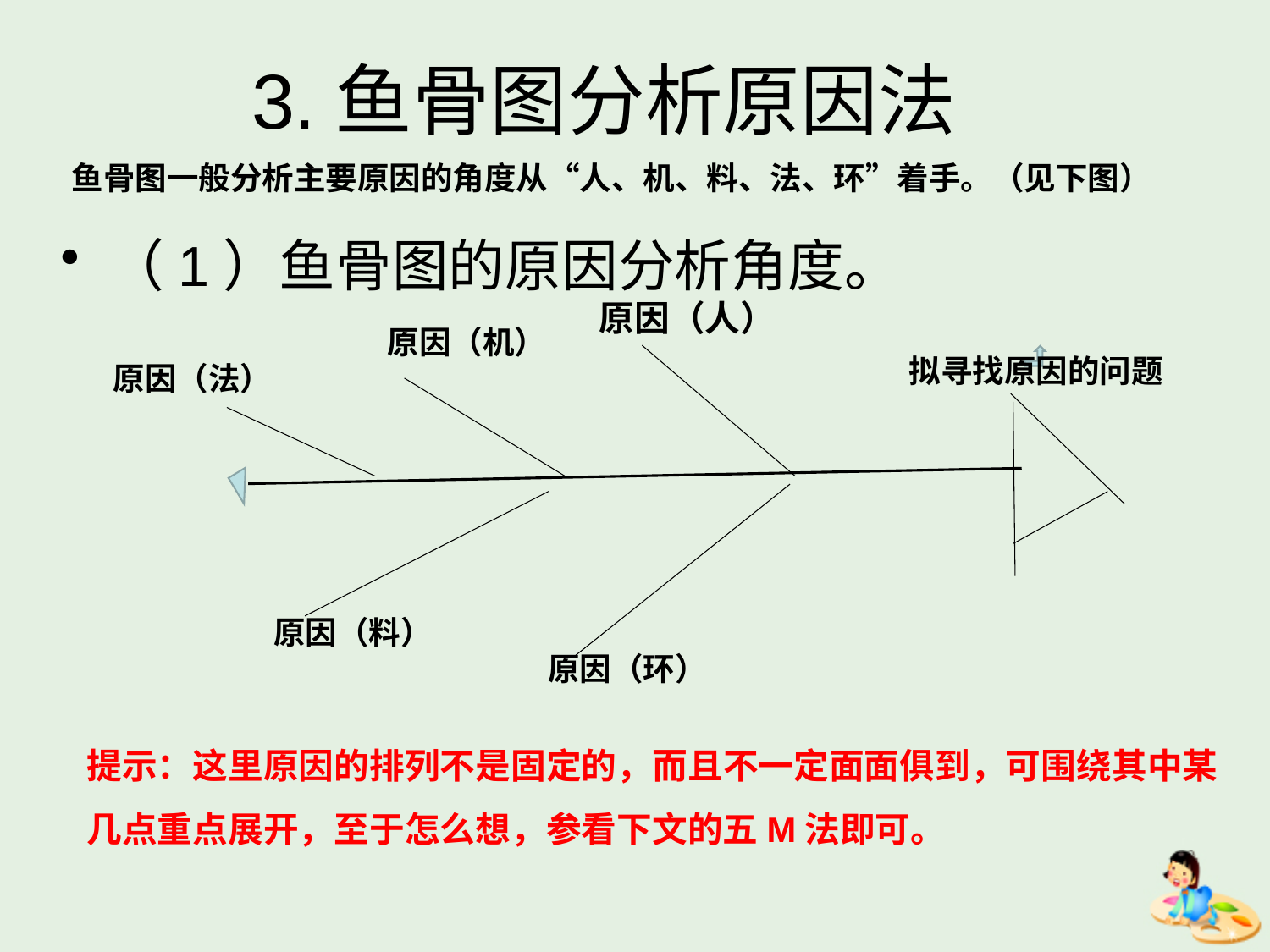

# 3.鱼骨图分析原因法
鱼骨图一般分析主要原因的角度从“人、机、料、法、环”着手。（见下图）
（1）鱼骨图的原因分析角度。

原因（人）
原因（机）
拟寻找原因的问题

原因（法）

原因（料）
原因（环）
提示：这里原因的排列不是固定的，而且不一定面面俱到，可围绕其中某几点重点展开，至于怎么想，参看下文的五M法即可。